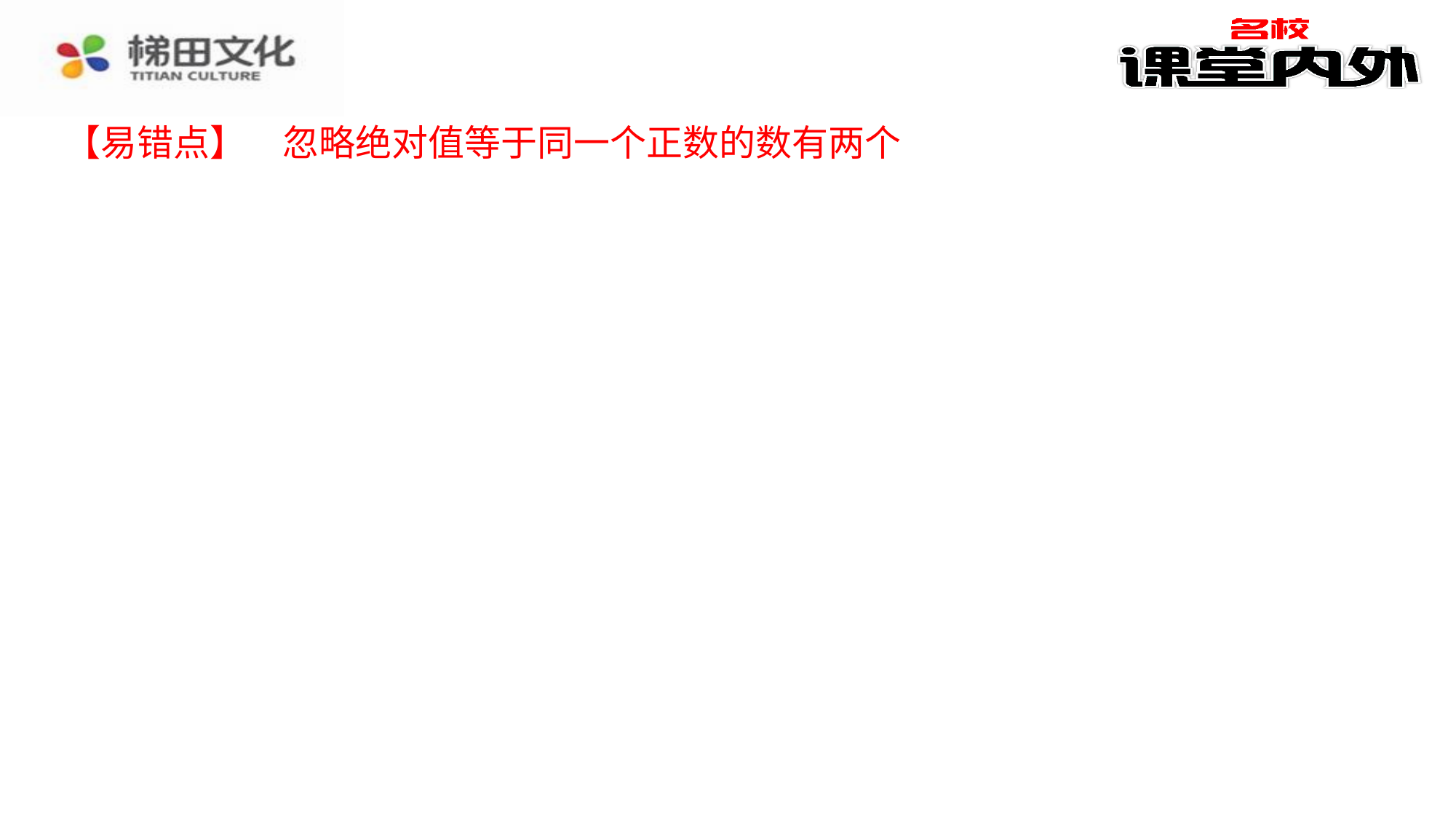

【易错点】　忽略绝对值等于同一个正数的数有两个
【易错点】　忽略绝对值等于同一个正数的数有两个